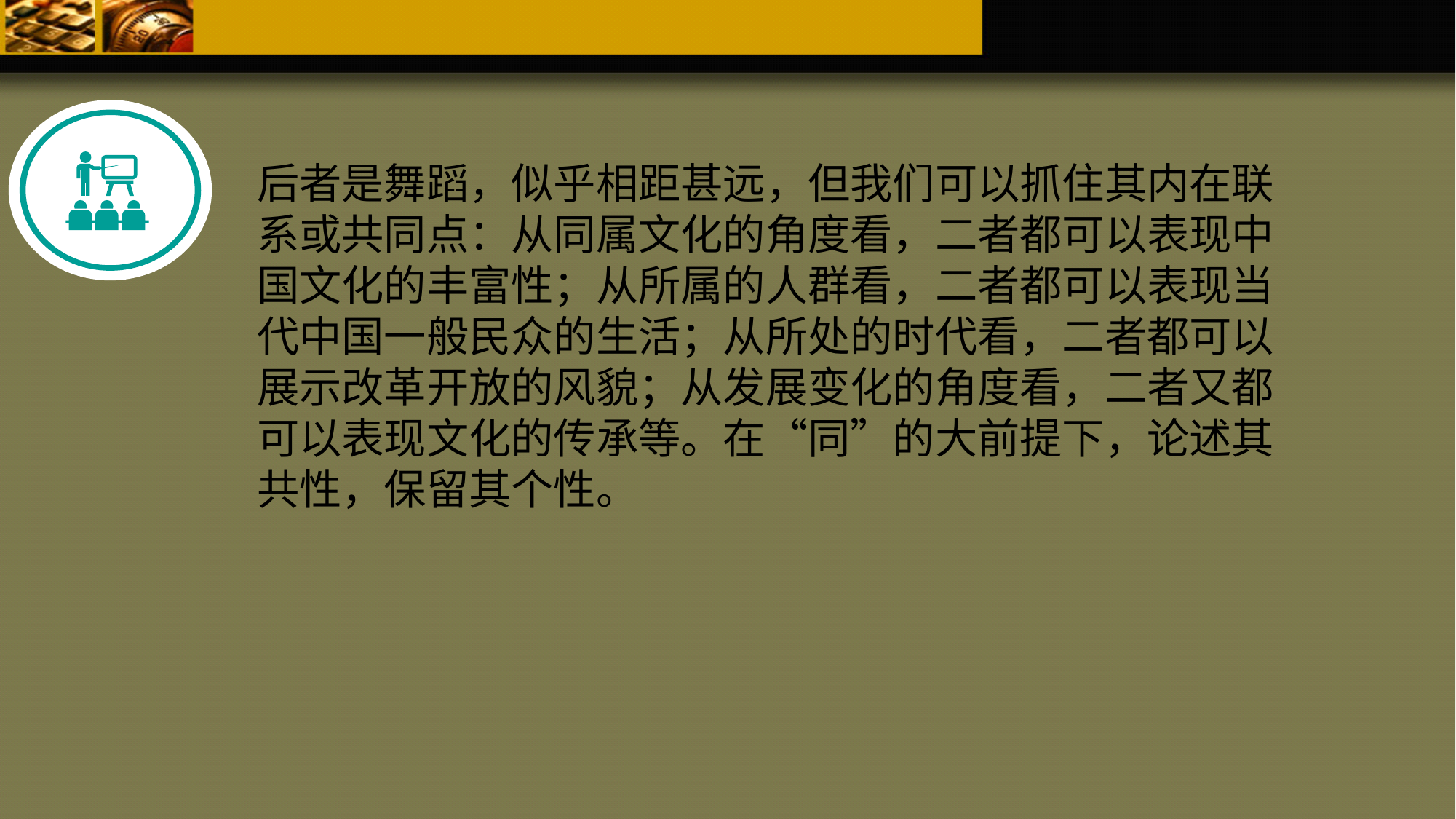

后者是舞蹈，似乎相距甚远，但我们可以抓住其内在联系或共同点：从同属文化的角度看，二者都可以表现中国文化的丰富性；从所属的人群看，二者都可以表现当代中国一般民众的生活；从所处的时代看，二者都可以展示改革开放的风貌；从发展变化的角度看，二者又都可以表现文化的传承等。在“同”的大前提下，论述其共性，保留其个性。